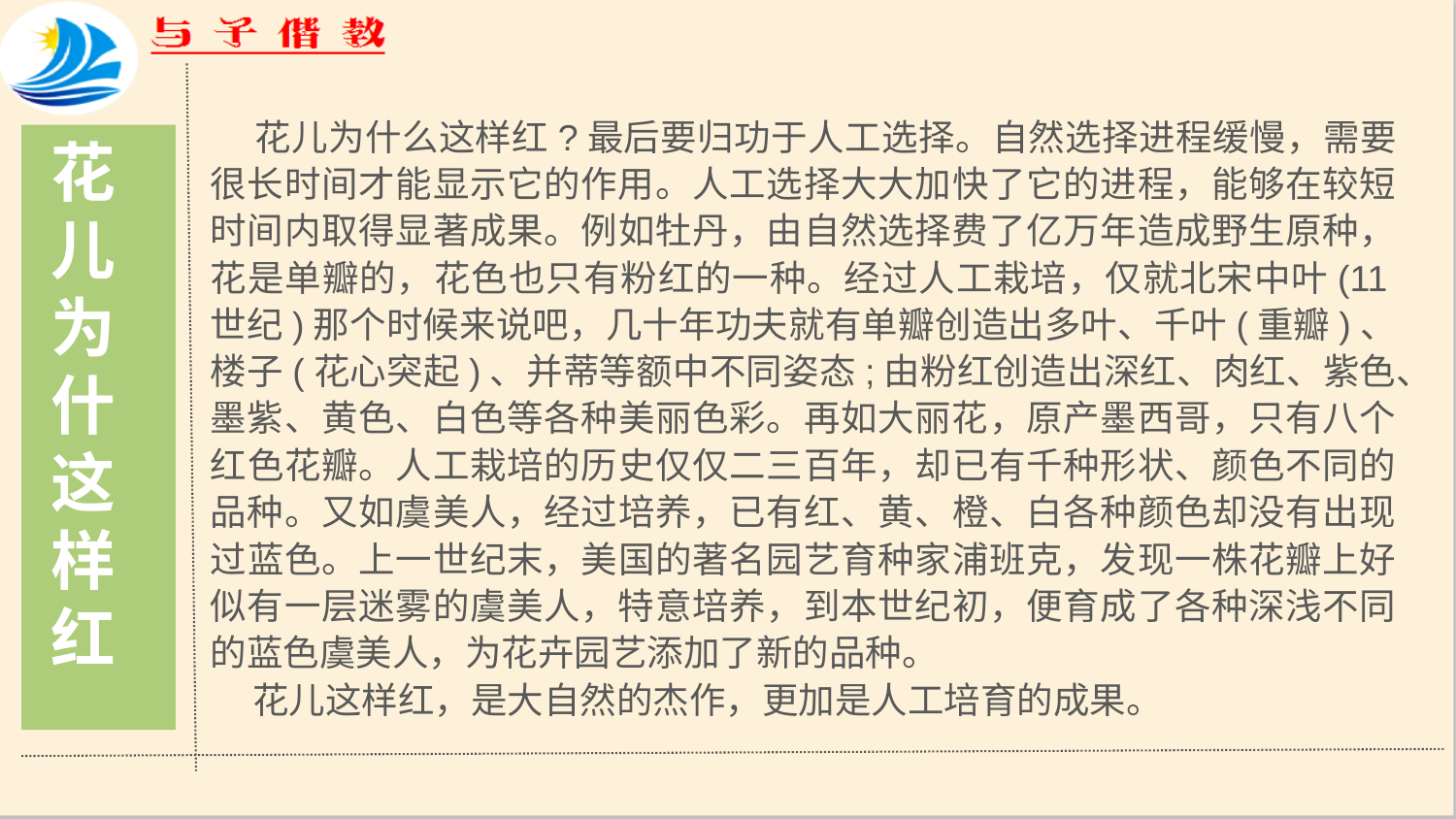

花儿为什么这样红?最后要归功于人工选择。自然选择进程缓慢，需要很长时间才能显示它的作用。人工选择大大加快了它的进程，能够在较短时间内取得显著成果。例如牡丹，由自然选择费了亿万年造成野生原种，花是单瓣的，花色也只有粉红的一种。经过人工栽培，仅就北宋中叶(11世纪)那个时候来说吧，几十年功夫就有单瓣创造出多叶、千叶(重瓣)、楼子(花心突起)、并蒂等额中不同姿态;由粉红创造出深红、肉红、紫色、墨紫、黄色、白色等各种美丽色彩。再如大丽花，原产墨西哥，只有八个红色花瓣。人工栽培的历史仅仅二三百年，却已有千种形状、颜色不同的品种。又如虞美人，经过培养，已有红、黄、橙、白各种颜色却没有出现过蓝色。上一世纪末，美国的著名园艺育种家浦班克，发现一株花瓣上好似有一层迷雾的虞美人，特意培养，到本世纪初，便育成了各种深浅不同的蓝色虞美人，为花卉园艺添加了新的品种。
    花儿这样红，是大自然的杰作，更加是人工培育的成果。
花儿为什这样红